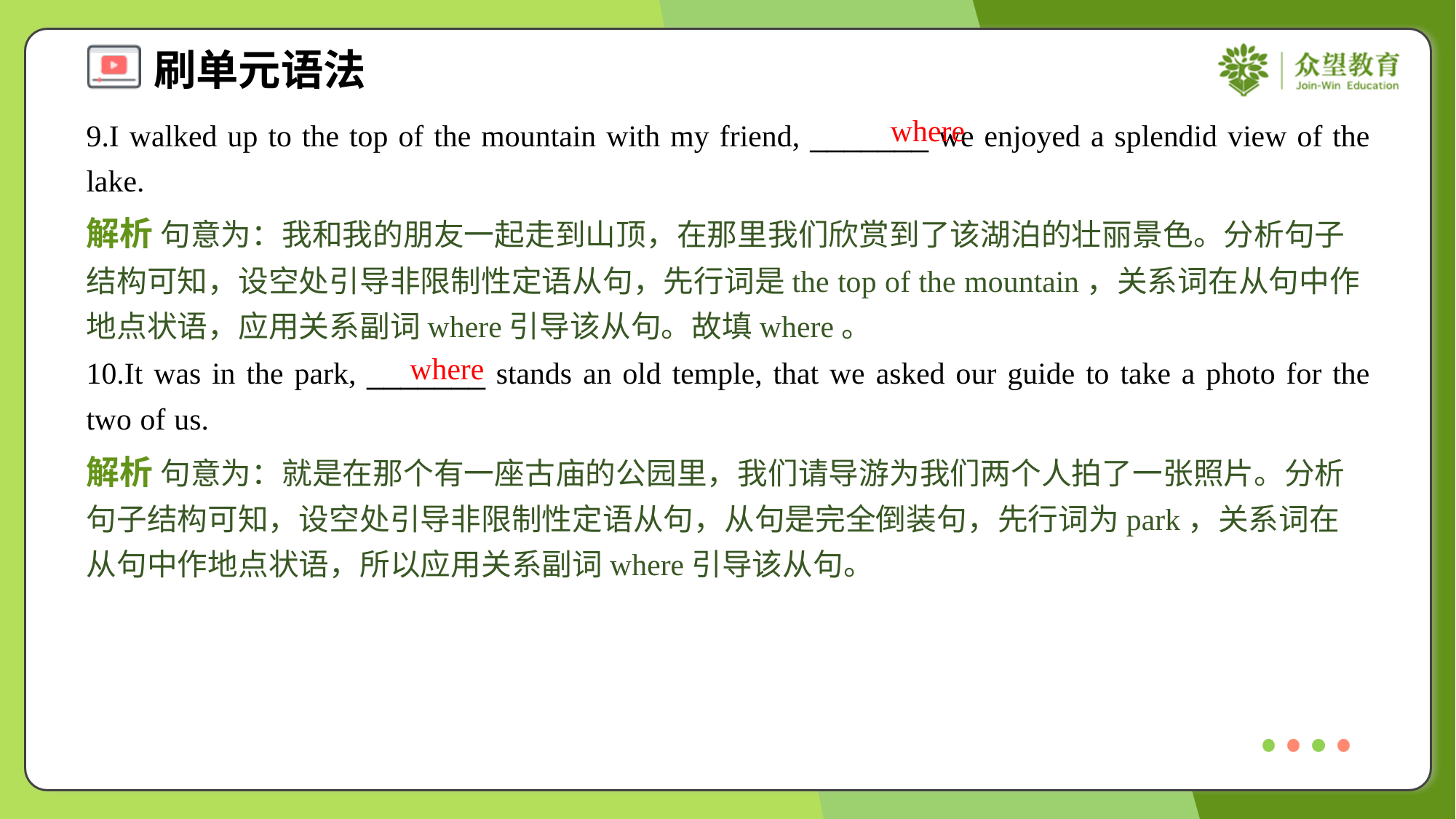

where
9.I walked up to the top of the mountain with my friend, _______ we enjoyed a splendid view of the lake.
解析 句意为：我和我的朋友一起走到山顶，在那里我们欣赏到了该湖泊的壮丽景色。分析句子结构可知，设空处引导非限制性定语从句，先行词是the top of the mountain，关系词在从句中作地点状语，应用关系副词where引导该从句。故填where。
where
10.It was in the park, _______ stands an old temple, that we asked our guide to take a photo for the two of us.
解析 句意为：就是在那个有一座古庙的公园里，我们请导游为我们两个人拍了一张照片。分析句子结构可知，设空处引导非限制性定语从句，从句是完全倒装句，先行词为park，关系词在从句中作地点状语，所以应用关系副词where引导该从句。